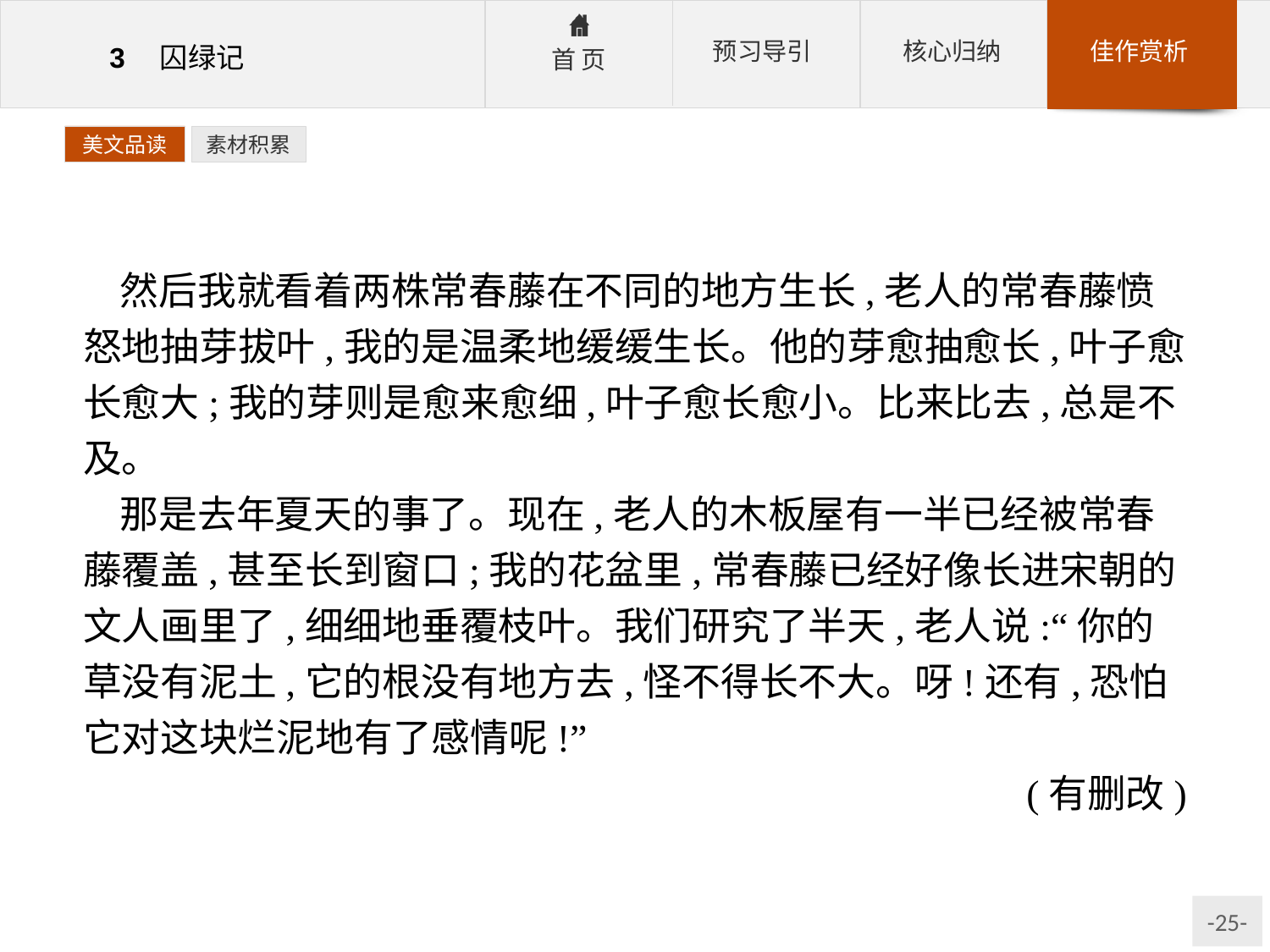

美文品读
素材积累
然后我就看着两株常春藤在不同的地方生长,老人的常春藤愤怒地抽芽拔叶,我的是温柔地缓缓生长。他的芽愈抽愈长,叶子愈长愈大;我的芽则是愈来愈细,叶子愈长愈小。比来比去,总是不及。
那是去年夏天的事了。现在,老人的木板屋有一半已经被常春藤覆盖,甚至长到窗口;我的花盆里,常春藤已经好像长进宋朝的文人画里了,细细地垂覆枝叶。我们研究了半天,老人说:“你的草没有泥土,它的根没有地方去,怪不得长不大。呀!还有,恐怕它对这块烂泥地有了感情呢!”
(有删改)